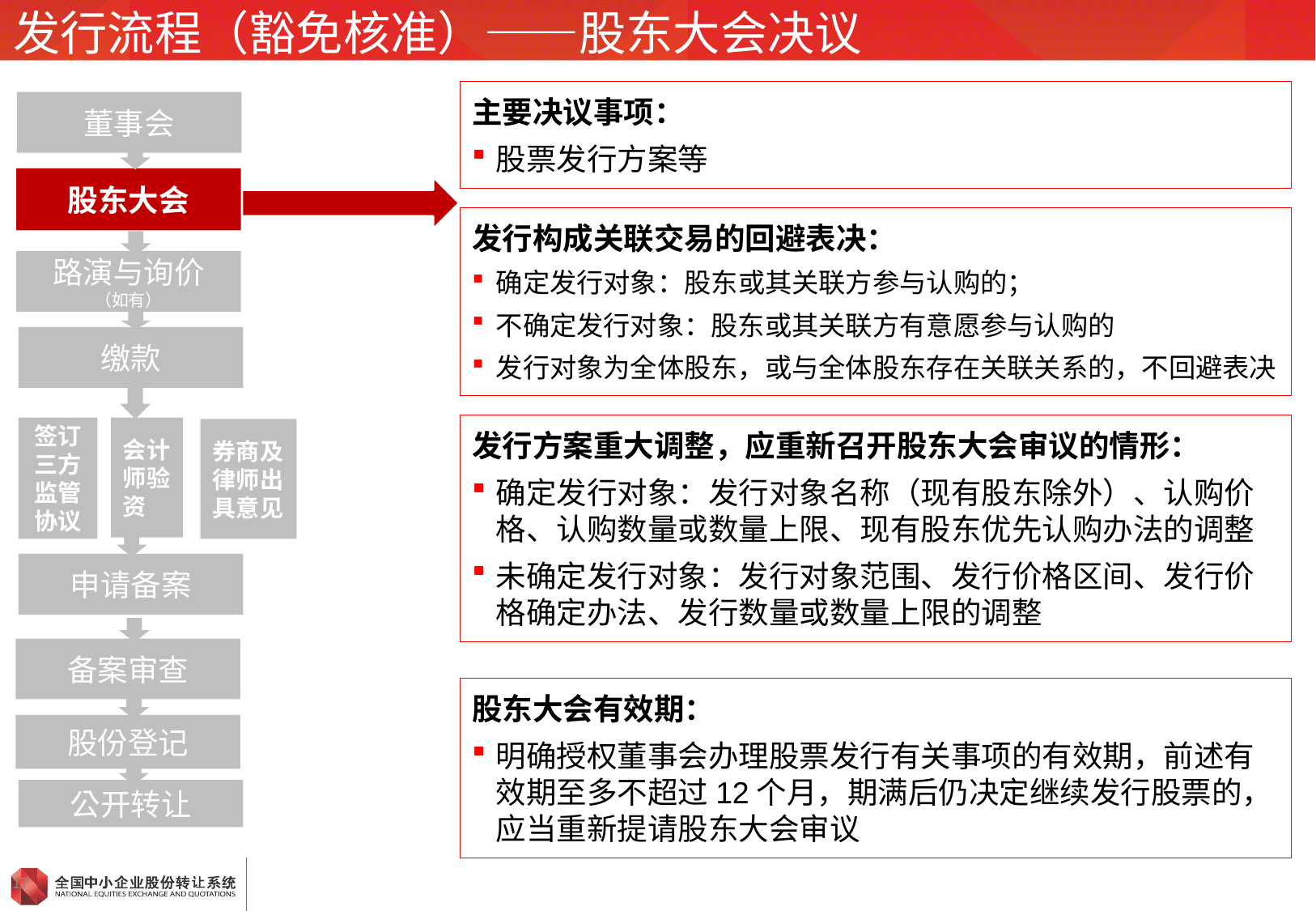

# 发行流程（豁免核准）——股东大会决议
主要决议事项：
股票发行方案等
董事会

股东大会

发行构成关联交易的回避表决：
确定发行对象：股东或其关联方参与认购的；
不确定发行对象：股东或其关联方有意愿参与认购的
发行对象为全体股东，或与全体股东存在关联关系的，不回避表决

路演与询价
（如有）

缴款

发行方案重大调整，应重新召开股东大会审议的情形：
确定发行对象：发行对象名称（现有股东除外）、认购价格、认购数量或数量上限、现有股东优先认购办法的调整
未确定发行对象：发行对象范围、发行价格区间、发行价格确定办法、发行数量或数量上限的调整
会计师验资
签订三方
监管协议
券商及律师出具意见

申请备案

备案审查
股东大会有效期：
明确授权董事会办理股票发行有关事项的有效期，前述有效期至多不超过12个月，期满后仍决定继续发行股票的，应当重新提请股东大会审议

股份登记

公开转让
17